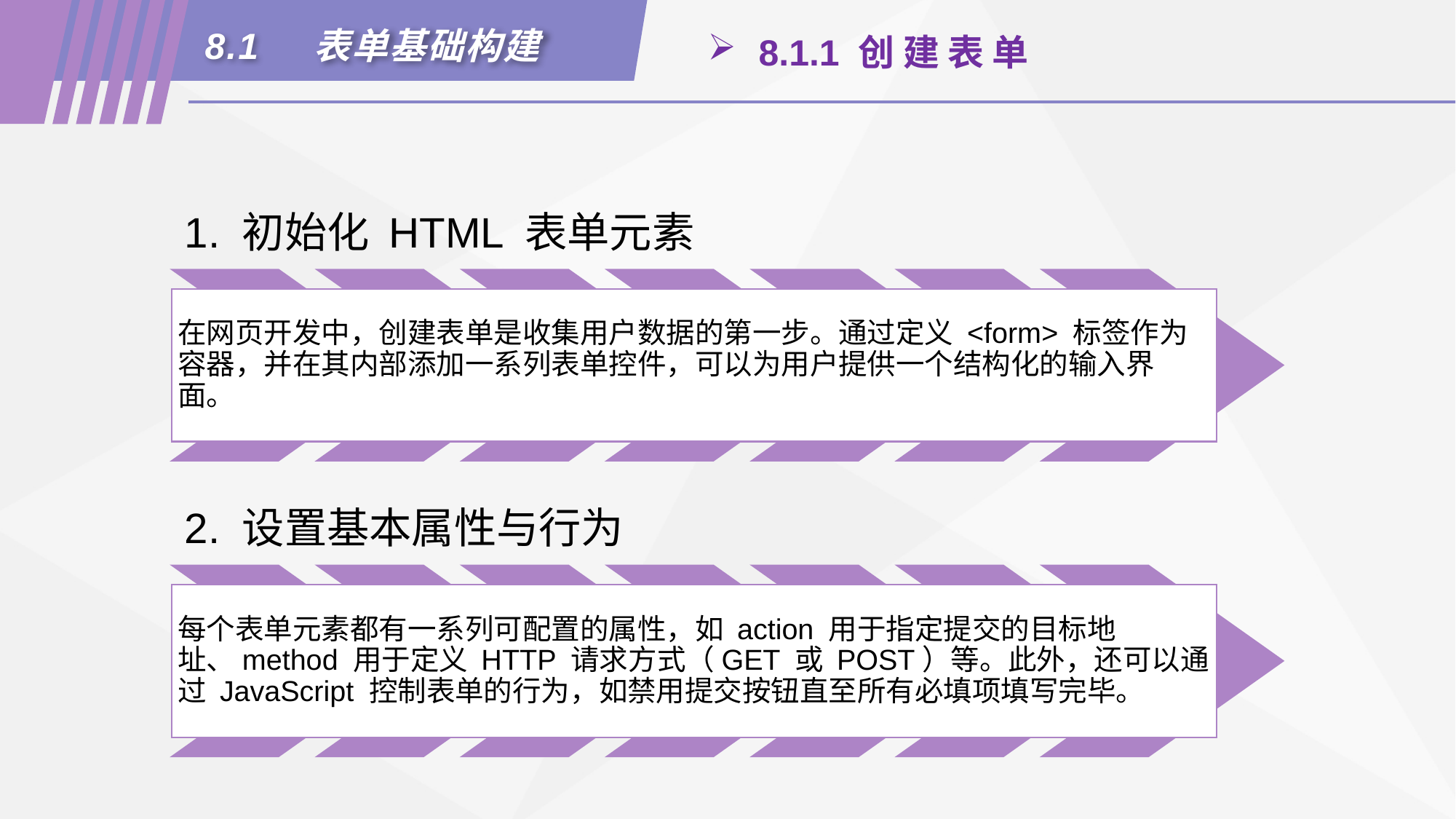

8.1	表单基础构建
 8.1.1 创 建 表 单
1. 初始化 HTML 表单元素
在网页开发中，创建表单是收集用户数据的第一步。通过定义 <form> 标签作为容器，并在其内部添加一系列表单控件，可以为用户提供一个结构化的输入界面。
2. 设置基本属性与行为
每个表单元素都有一系列可配置的属性，如 action 用于指定提交的目标地址、method 用于定义 HTTP 请求方式（GET 或 POST）等。此外，还可以通过 JavaScript 控制表单的行为，如禁用提交按钮直至所有必填项填写完毕。